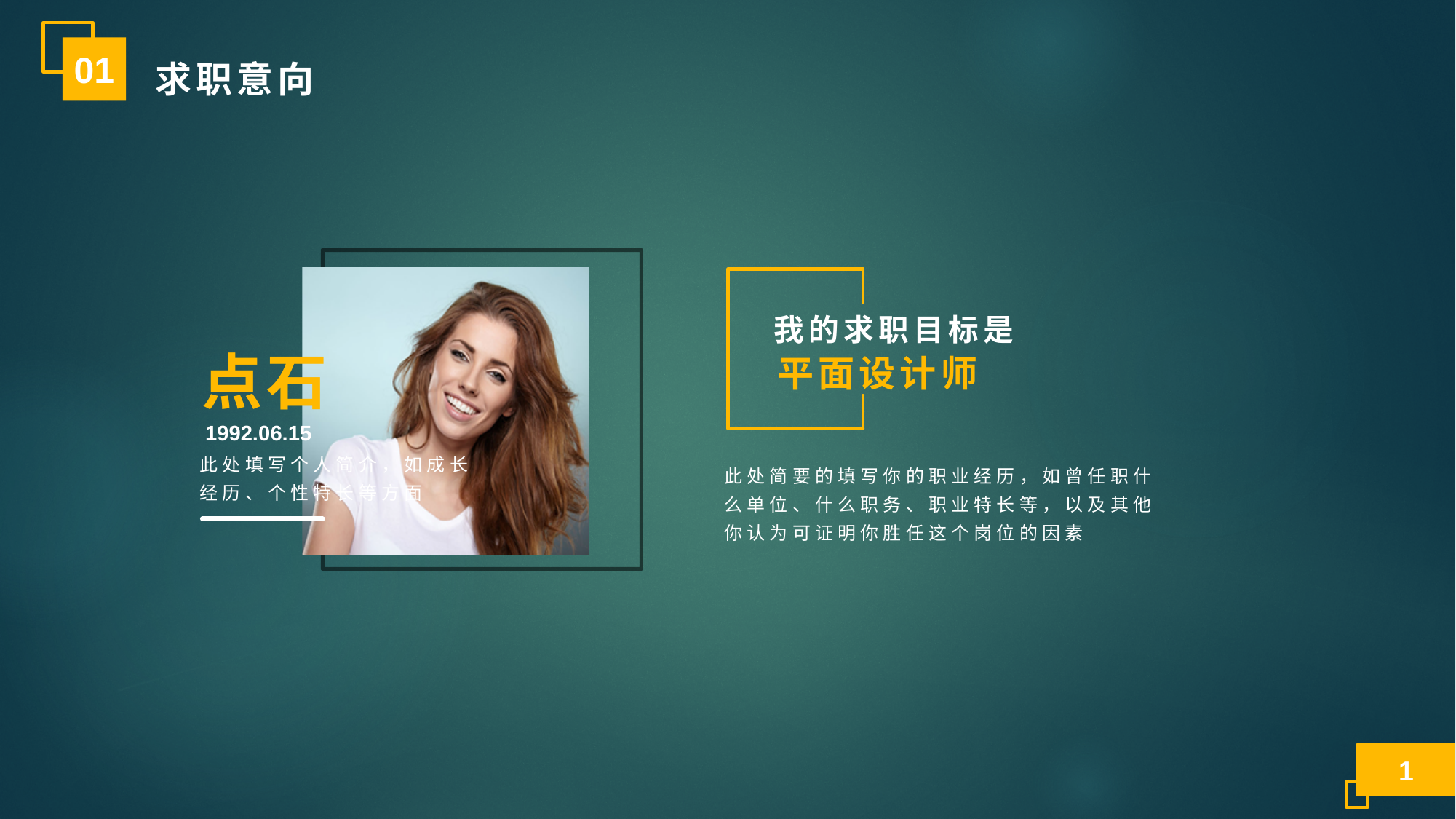

01
求职意向

点石
1992.06.15
此处填写个人简介，如成长经历、个性特长等方面

我的求职目标是
平面设计师
此处简要的填写你的职业经历，如曾任职什么单位、什么职务、职业特长等，以及其他你认为可证明你胜任这个岗位的因素
1